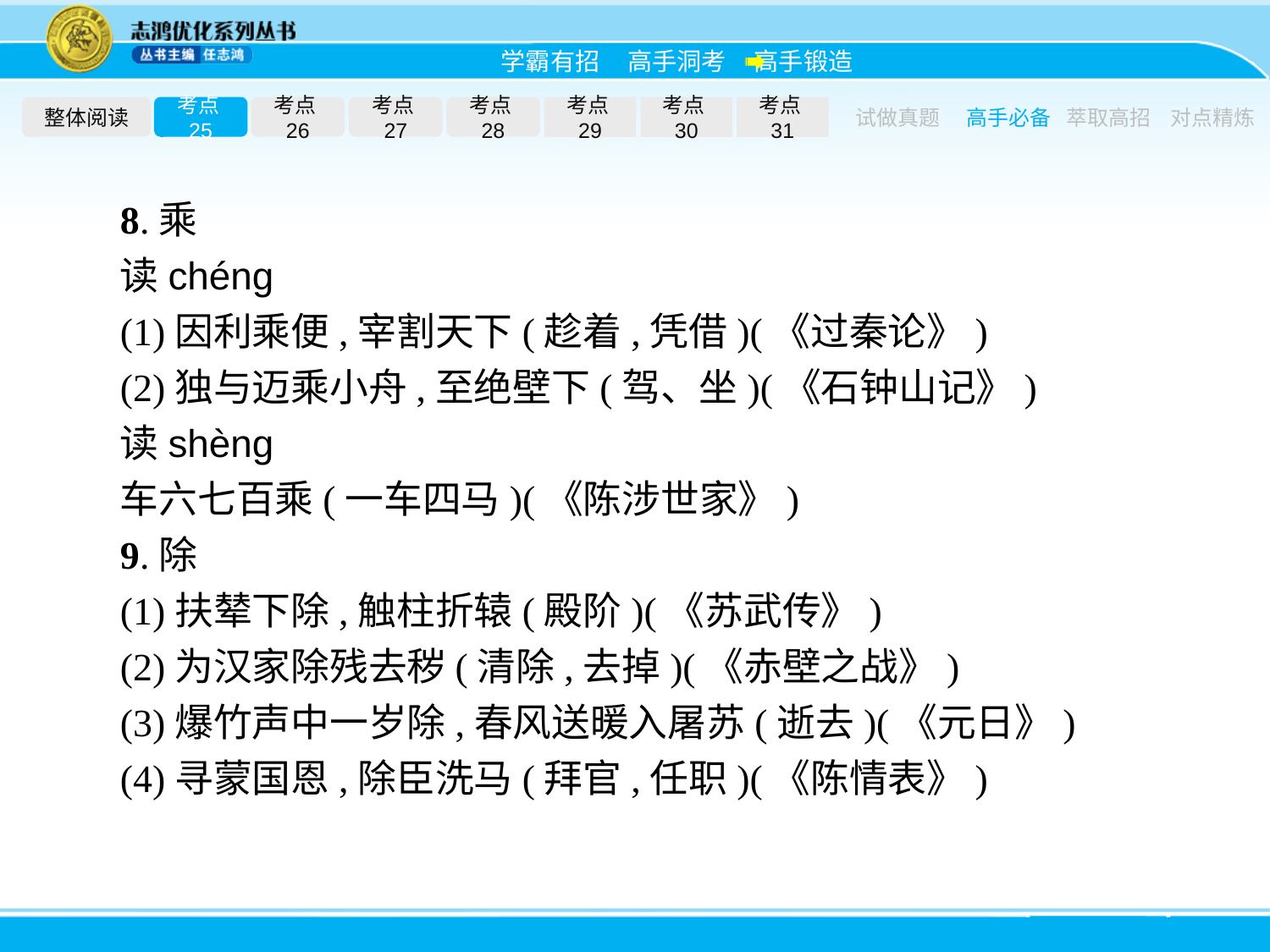

整体阅读
考点25
考点26
考点27
考点28
考点29
考点30
考点31
试做真题
高手必备
萃取高招
对点精炼
8.乘
读chéng
(1)因利乘便,宰割天下(趁着,凭借)(《过秦论》)
(2)独与迈乘小舟,至绝壁下(驾、坐)(《石钟山记》)
读shèng
车六七百乘(一车四马)(《陈涉世家》)
9.除
(1)扶辇下除,触柱折辕(殿阶)(《苏武传》)
(2)为汉家除残去秽(清除,去掉)(《赤壁之战》)
(3)爆竹声中一岁除,春风送暖入屠苏(逝去)(《元日》)
(4)寻蒙国恩,除臣洗马(拜官,任职)(《陈情表》)